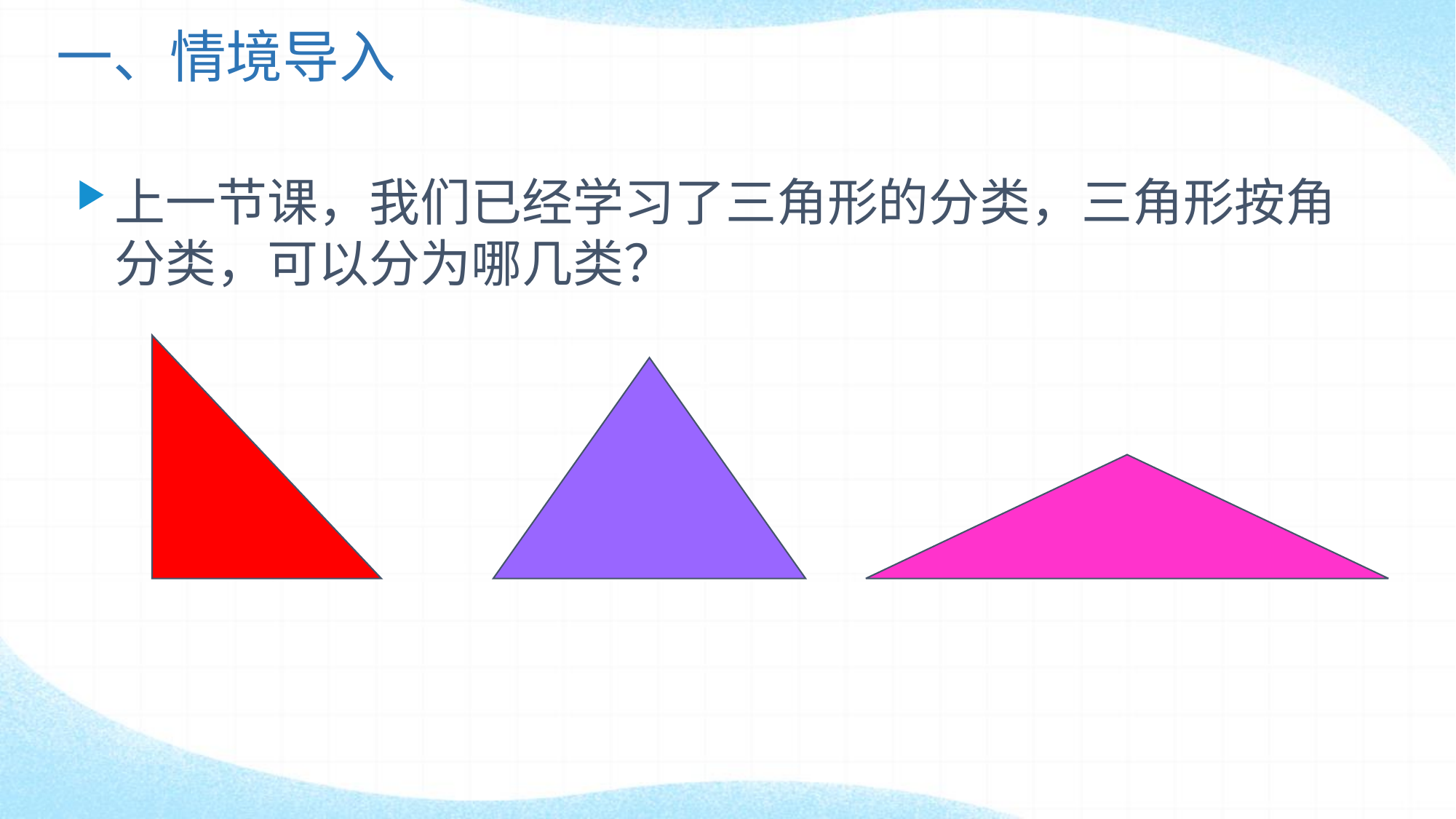

一、情境导入
上一节课，我们已经学习了三角形的分类，三角形按角分类，可以分为哪几类？